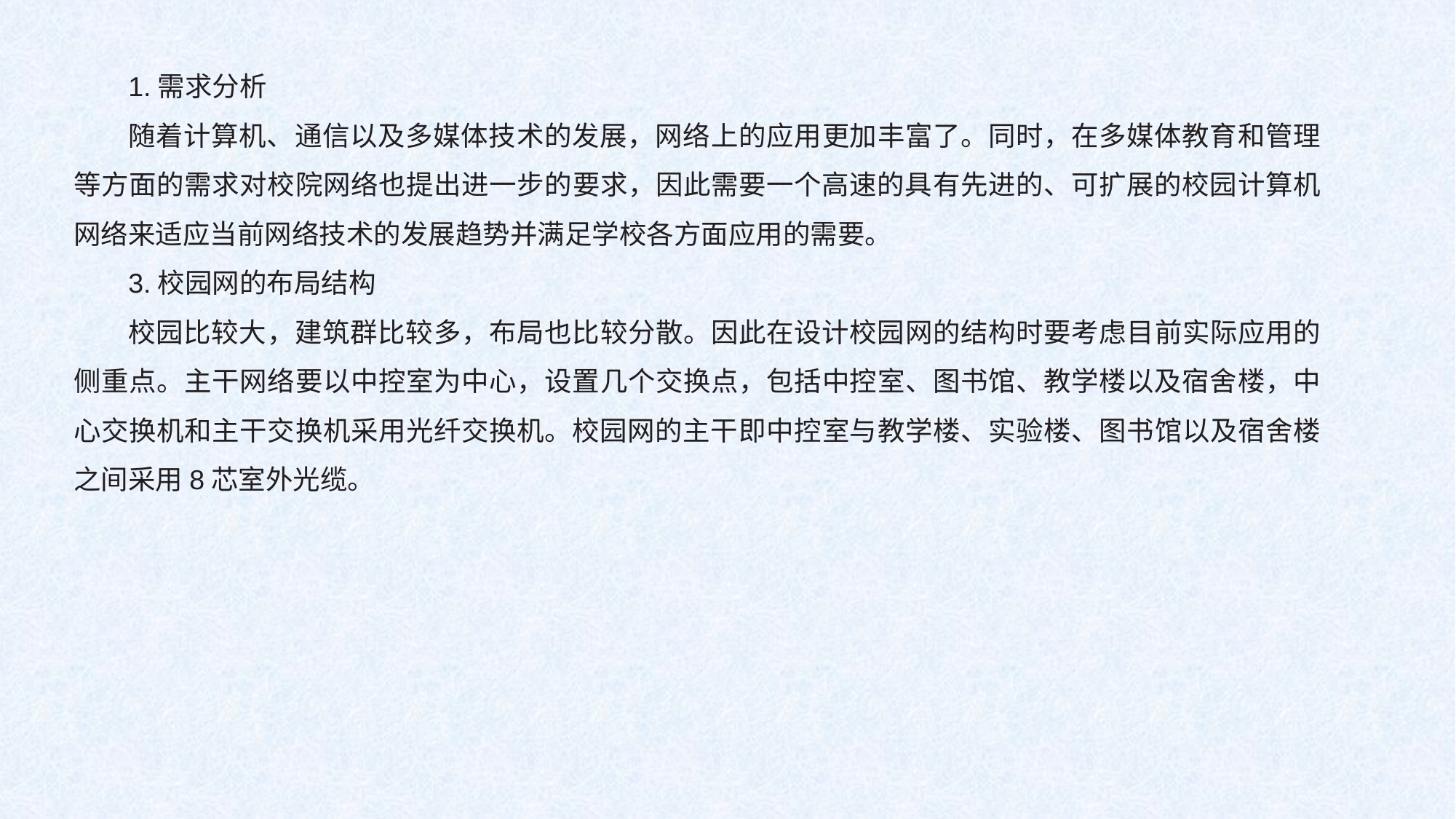

1.需求分析
随着计算机、通信以及多媒体技术的发展，网络上的应用更加丰富了。同时，在多媒体教育和管理等方面的需求对校院网络也提出进一步的要求，因此需要一个高速的具有先进的、可扩展的校园计算机网络来适应当前网络技术的发展趋势并满足学校各方面应用的需要。
3.校园网的布局结构
校园比较大，建筑群比较多，布局也比较分散。因此在设计校园网的结构时要考虑目前实际应用的侧重点。主干网络要以中控室为中心，设置几个交换点，包括中控室、图书馆、教学楼以及宿舍楼，中心交换机和主干交换机采用光纤交换机。校园网的主干即中控室与教学楼、实验楼、图书馆以及宿舍楼之间采用8芯室外光缆。